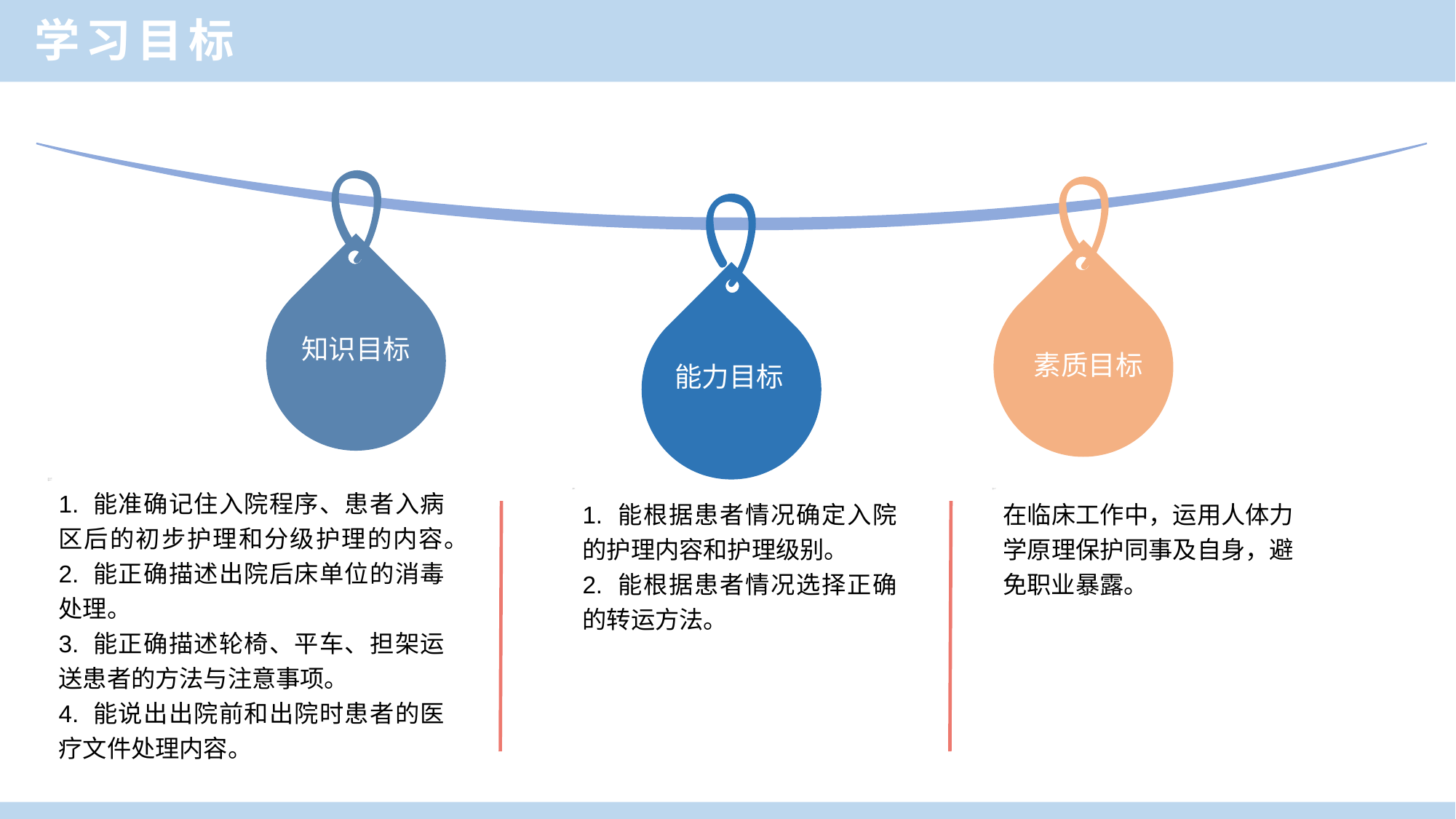

学习目标

知识目标

素质目标

能力目标
1. 能准确记住入院程序、患者入病区后的初步护理和分级护理的内容。
2. 能正确描述出院后床单位的消毒处理。
3. 能正确描述轮椅、平车、担架运送患者的方法与注意事项。
4. 能说出出院前和出院时患者的医疗文件处理内容。
1. 能根据患者情况确定入院的护理内容和护理级别。
2. 能根据患者情况选择正确的转运方法。
在临床工作中，运用人体力学原理保护同事及自身，避免职业暴露。